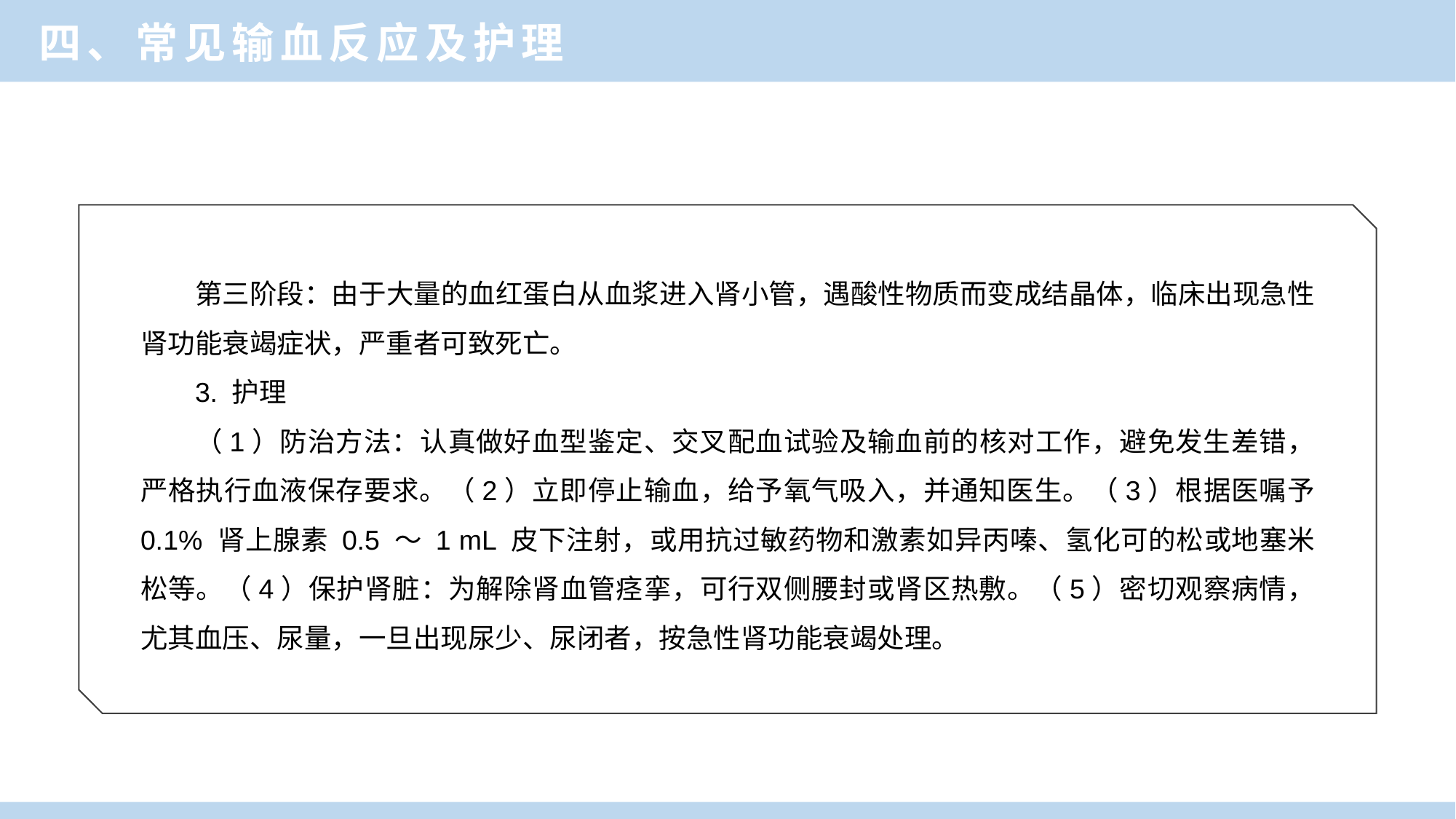

四、常见输血反应及护理

第三阶段：由于大量的血红蛋白从血浆进入肾小管，遇酸性物质而变成结晶体，临床出现急性肾功能衰竭症状，严重者可致死亡。
3. 护理
（1）防治方法：认真做好血型鉴定、交叉配血试验及输血前的核对工作，避免发生差错，严格执行血液保存要求。（2）立即停止输血，给予氧气吸入，并通知医生。（3）根据医嘱予 0.1% 肾上腺素 0.5 ～ 1 mL 皮下注射，或用抗过敏药物和激素如异丙嗪、氢化可的松或地塞米松等。（4）保护肾脏：为解除肾血管痉挛，可行双侧腰封或肾区热敷。（5）密切观察病情，尤其血压、尿量，一旦出现尿少、尿闭者，按急性肾功能衰竭处理。